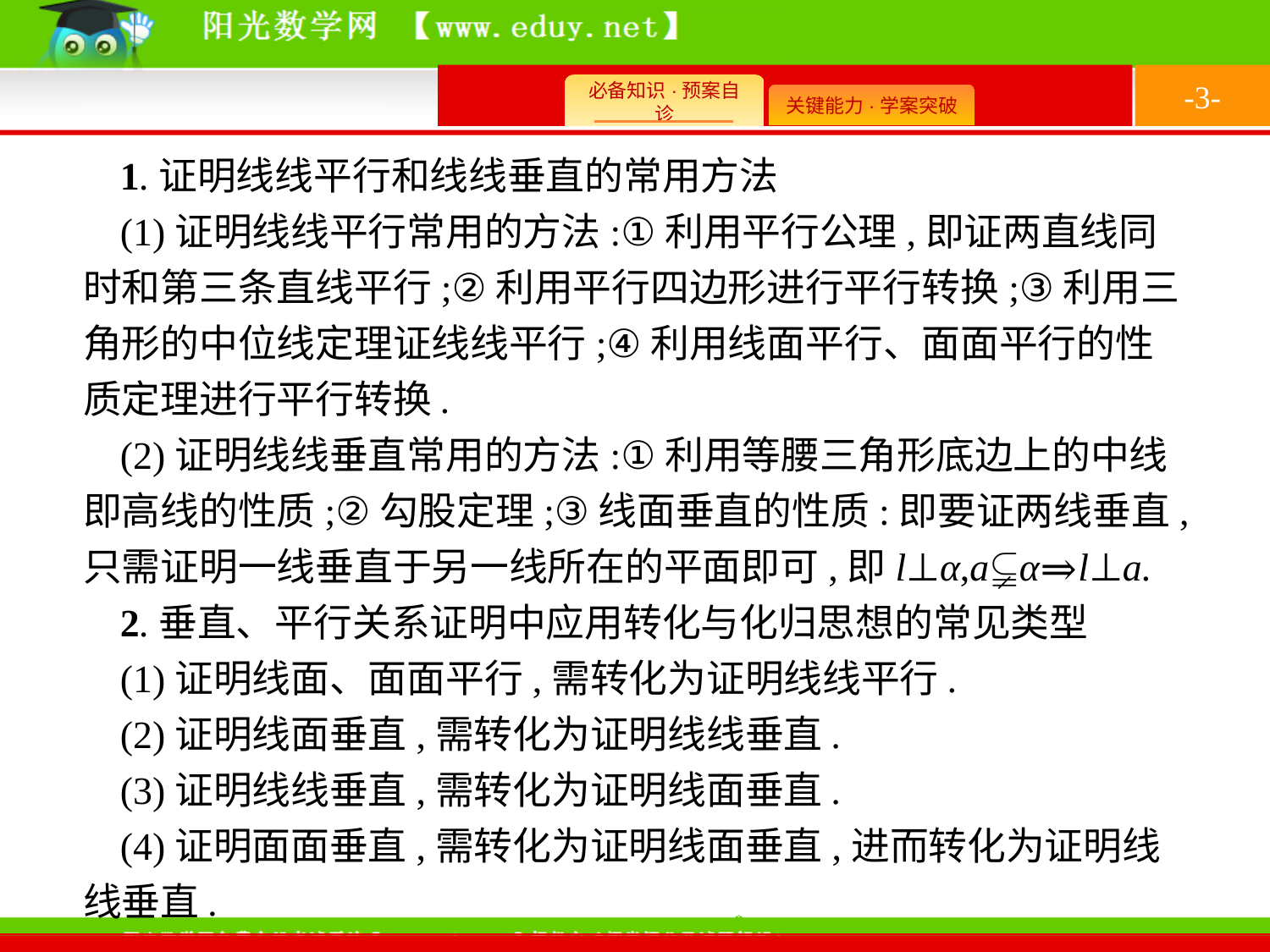

-3-
1.证明线线平行和线线垂直的常用方法
(1)证明线线平行常用的方法:①利用平行公理,即证两直线同时和第三条直线平行;②利用平行四边形进行平行转换;③利用三角形的中位线定理证线线平行;④利用线面平行、面面平行的性质定理进行平行转换.
(2)证明线线垂直常用的方法:①利用等腰三角形底边上的中线即高线的性质;②勾股定理;③线面垂直的性质:即要证两线垂直,只需证明一线垂直于另一线所在的平面即可,即l⊥α,a⫋α⇒l⊥a.
2.垂直、平行关系证明中应用转化与化归思想的常见类型
(1)证明线面、面面平行,需转化为证明线线平行.
(2)证明线面垂直,需转化为证明线线垂直.
(3)证明线线垂直,需转化为证明线面垂直.
(4)证明面面垂直,需转化为证明线面垂直,进而转化为证明线线垂直.